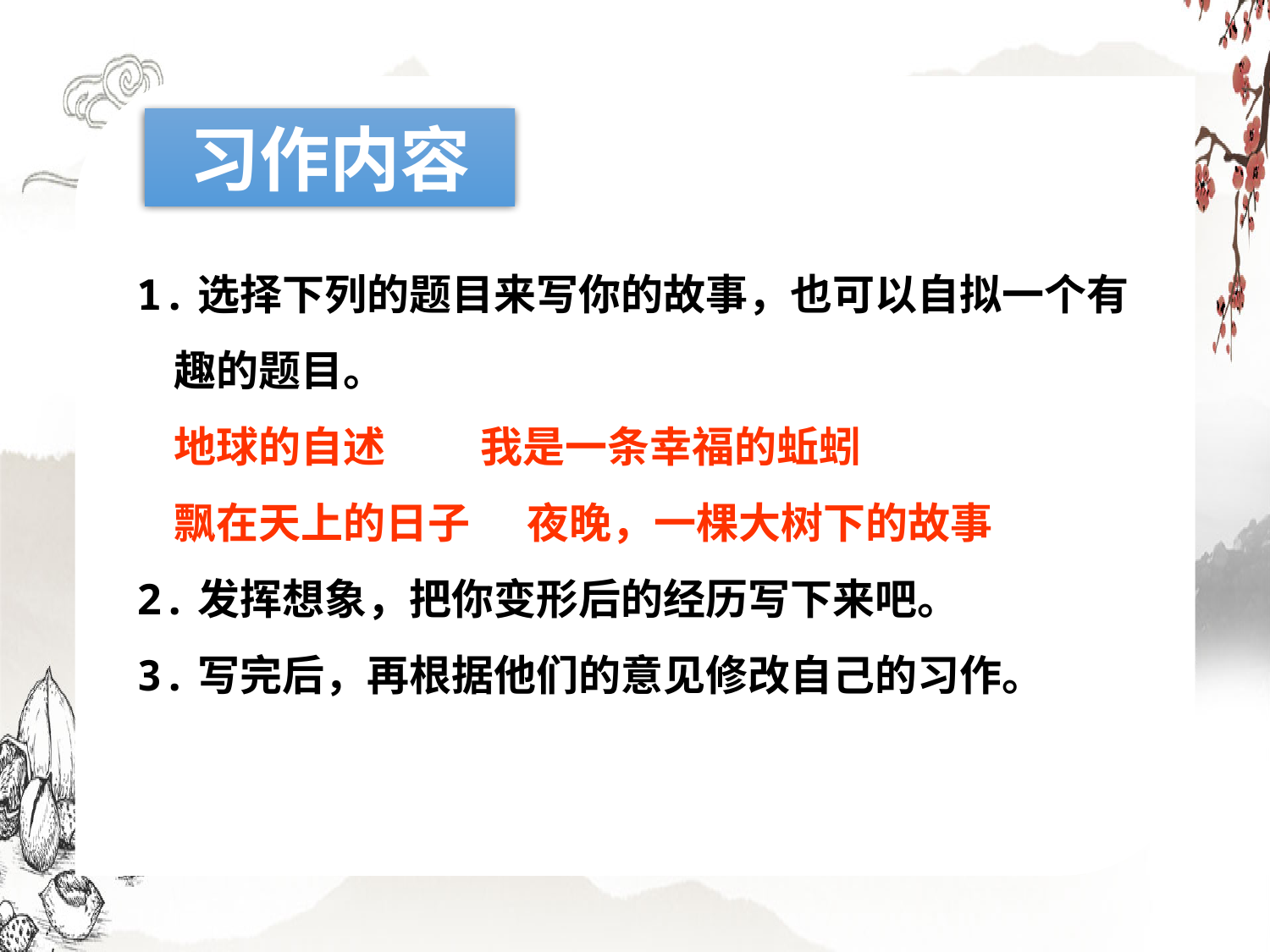

习作内容
1.选择下列的题目来写你的故事，也可以自拟一个有趣的题目。
地球的自述          我是一条幸福的蚯蚓
飘在天上的日子      夜晚，一棵大树下的故事
2.发挥想象，把你变形后的经历写下来吧。
3.写完后，再根据他们的意见修改自己的习作。